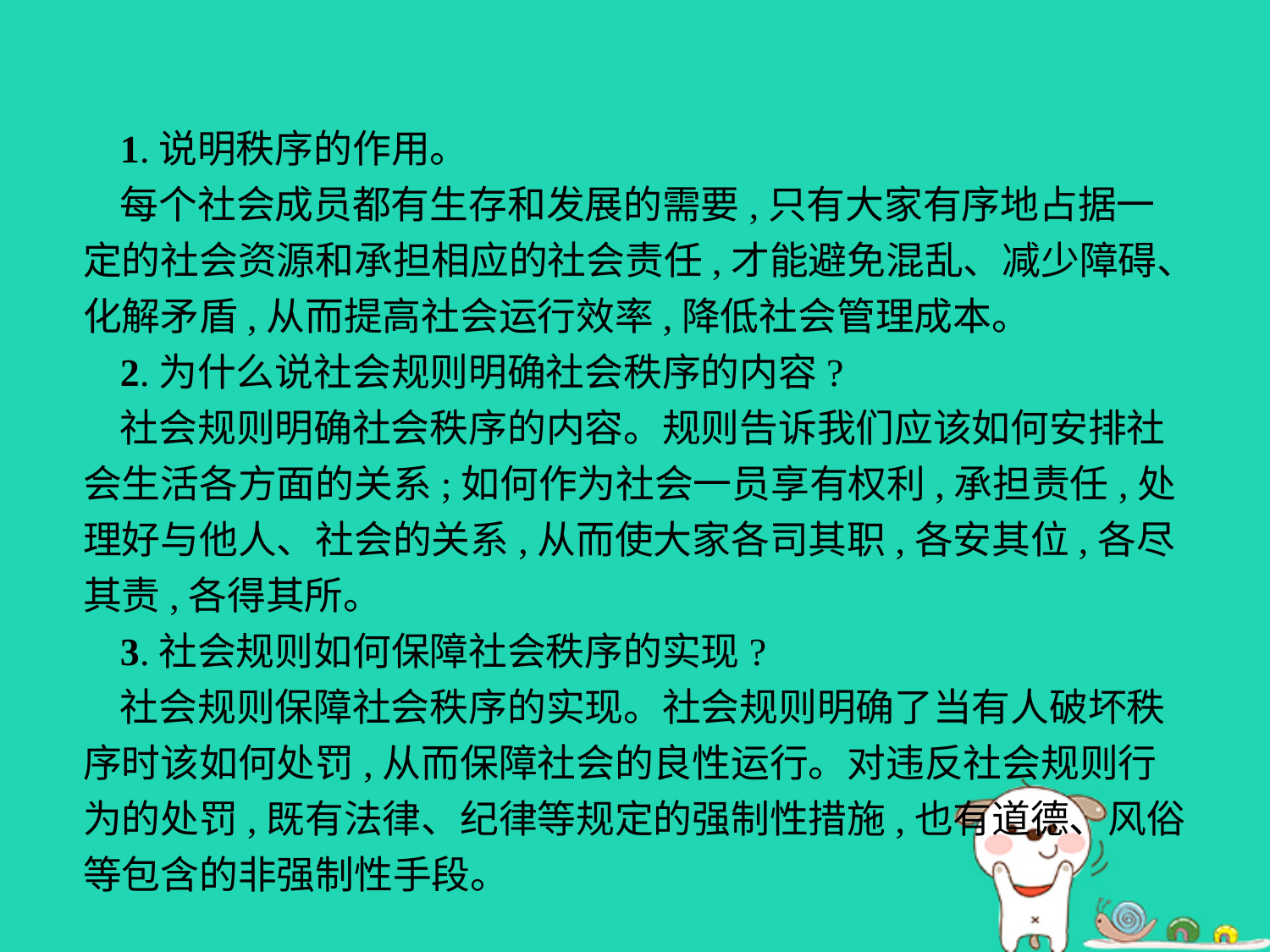

1.说明秩序的作用。
每个社会成员都有生存和发展的需要,只有大家有序地占据一定的社会资源和承担相应的社会责任,才能避免混乱、减少障碍、化解矛盾,从而提高社会运行效率,降低社会管理成本。
2.为什么说社会规则明确社会秩序的内容?
社会规则明确社会秩序的内容。规则告诉我们应该如何安排社会生活各方面的关系;如何作为社会一员享有权利,承担责任,处理好与他人、社会的关系,从而使大家各司其职,各安其位,各尽其责,各得其所。
3.社会规则如何保障社会秩序的实现?
社会规则保障社会秩序的实现。社会规则明确了当有人破坏秩序时该如何处罚,从而保障社会的良性运行。对违反社会规则行为的处罚,既有法律、纪律等规定的强制性措施,也有道德、风俗等包含的非强制性手段。